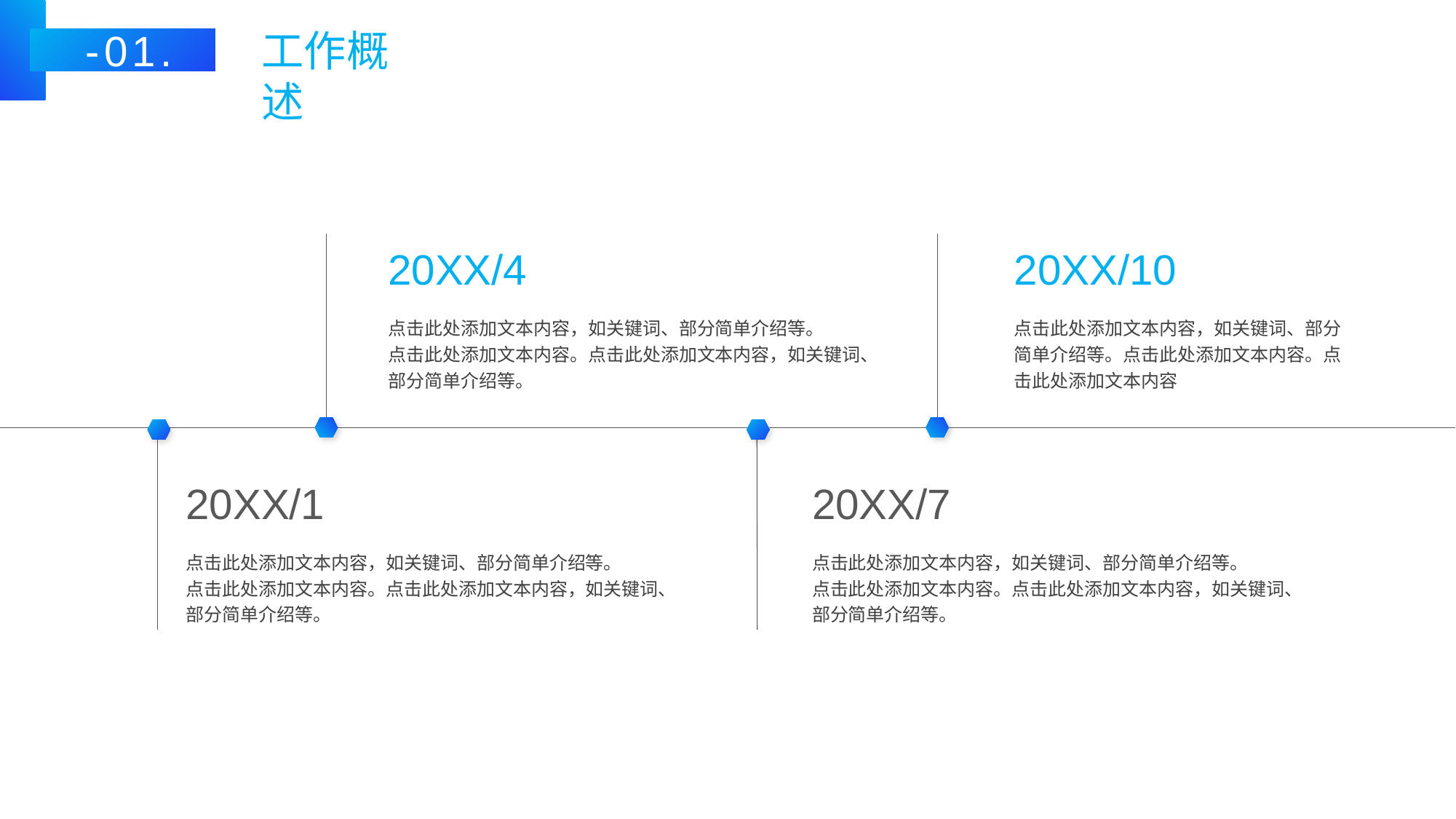

-01.
工作概述

20XX/4
点击此处添加文本内容，如关键词、部分简单介绍等。
点击此处添加文本内容。点击此处添加文本内容，如关键词、部分简单介绍等。
20XX/10
点击此处添加文本内容，如关键词、部分简单介绍等。点击此处添加文本内容。点击此处添加文本内容

20XX/1
点击此处添加文本内容，如关键词、部分简单介绍等。
点击此处添加文本内容。点击此处添加文本内容，如关键词、部分简单介绍等。
20XX/7
点击此处添加文本内容，如关键词、部分简单介绍等。
点击此处添加文本内容。点击此处添加文本内容，如关键词、部分简单介绍等。